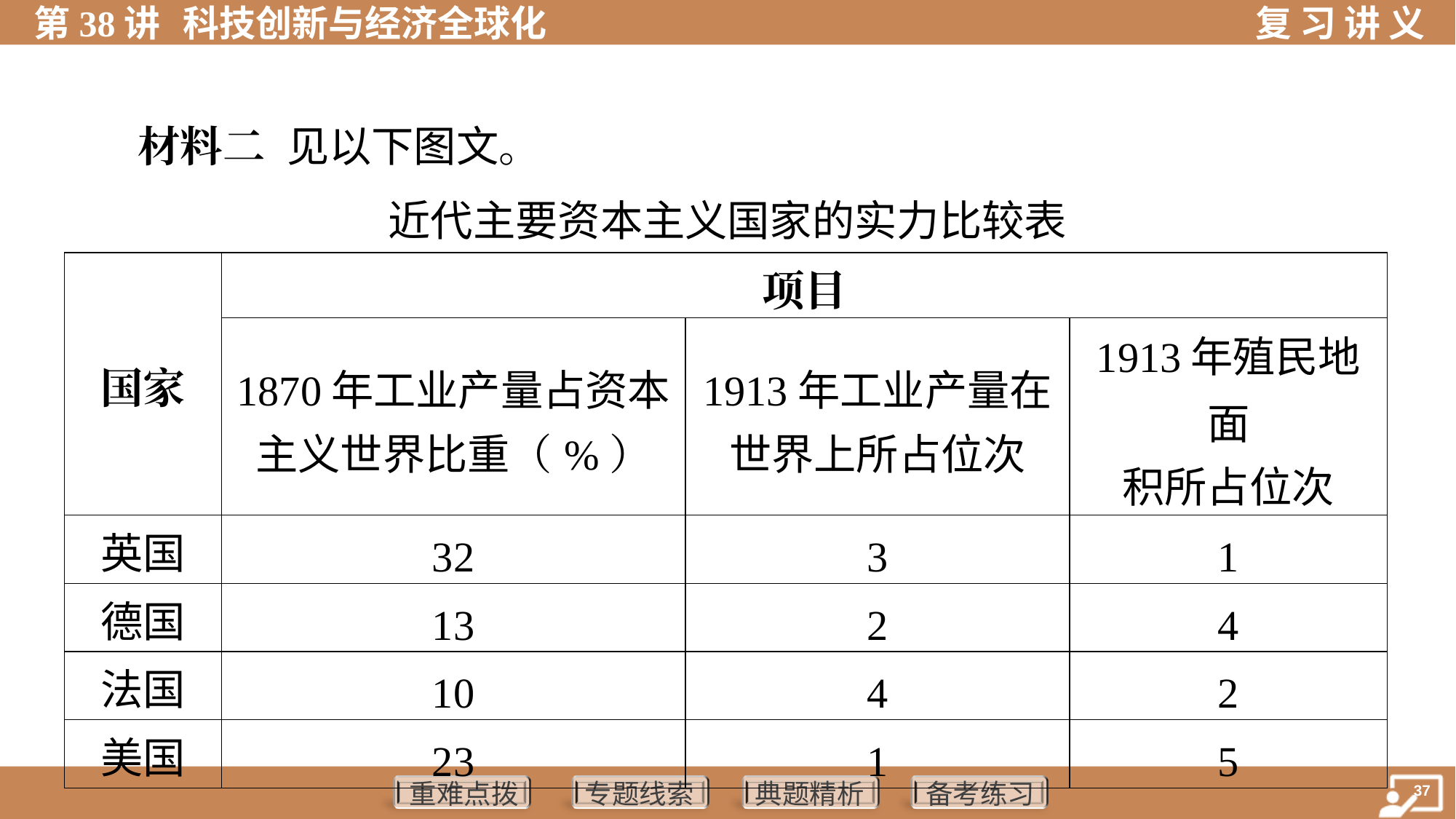

材料二  见以下图文。
近代主要资本主义国家的实力比较表
| 国家 | 项目 |  |  |
| --- | --- | --- | --- |
|  | 1870年工业产量占资本 主义世界比重（%） | 1913年工业产量在 世界上所占位次 | 1913年殖民地面 积所占位次 |
| 英国 | 32 | 3 | 1 |
| 德国 | 13 | 2 | 4 |
| 法国 | 10 | 4 | 2 |
| 美国 | 23 | 1 | 5 |